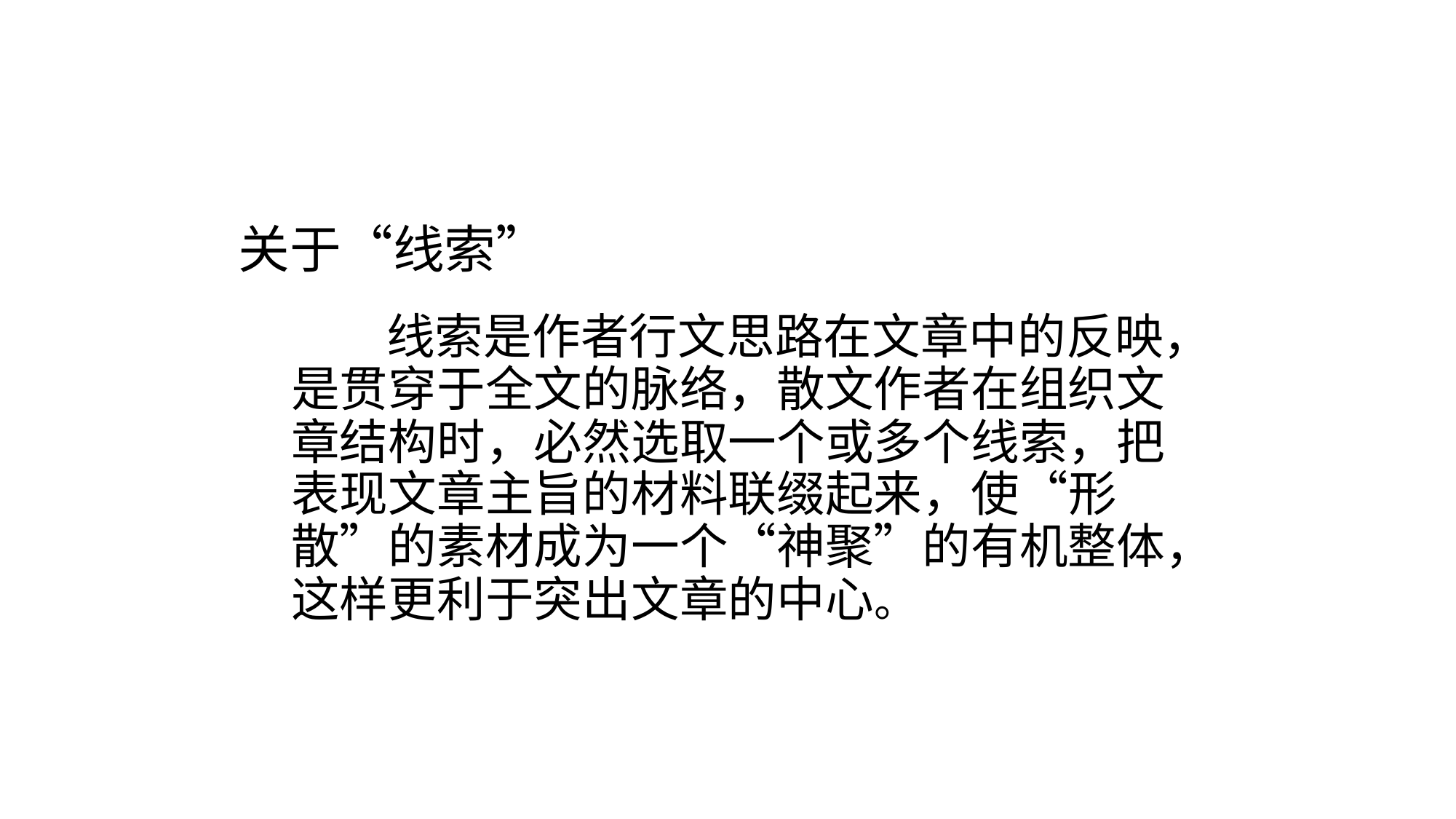

# 关于“线索”
         线索是作者行文思路在文章中的反映，是贯穿于全文的脉络，散文作者在组织文章结构时，必然选取一个或多个线索，把表现文章主旨的材料联缀起来，使“形散”的素材成为一个“神聚”的有机整体，这样更利于突出文章的中心。